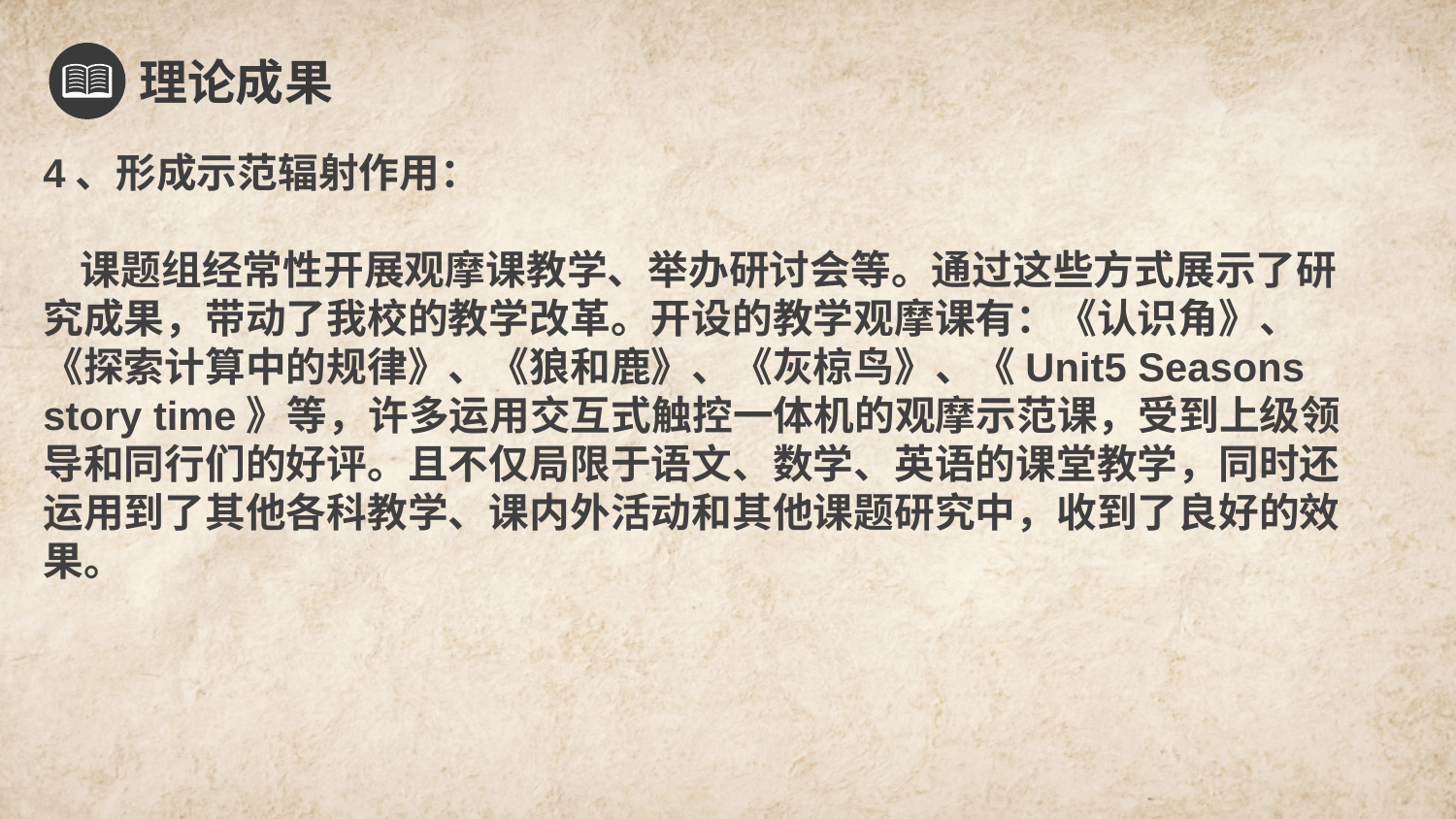

理论成果
4、形成示范辐射作用：

   课题组经常性开展观摩课教学、举办研讨会等。通过这些方式展示了研究成果，带动了我校的教学改革。开设的教学观摩课有：《认识角》、《探索计算中的规律》、《狼和鹿》、《灰椋鸟》、《Unit5 Seasons  story time》等，许多运用交互式触控一体机的观摩示范课，受到上级领导和同行们的好评。且不仅局限于语文、数学、英语的课堂教学，同时还运用到了其他各科教学、课内外活动和其他课题研究中，收到了良好的效果。